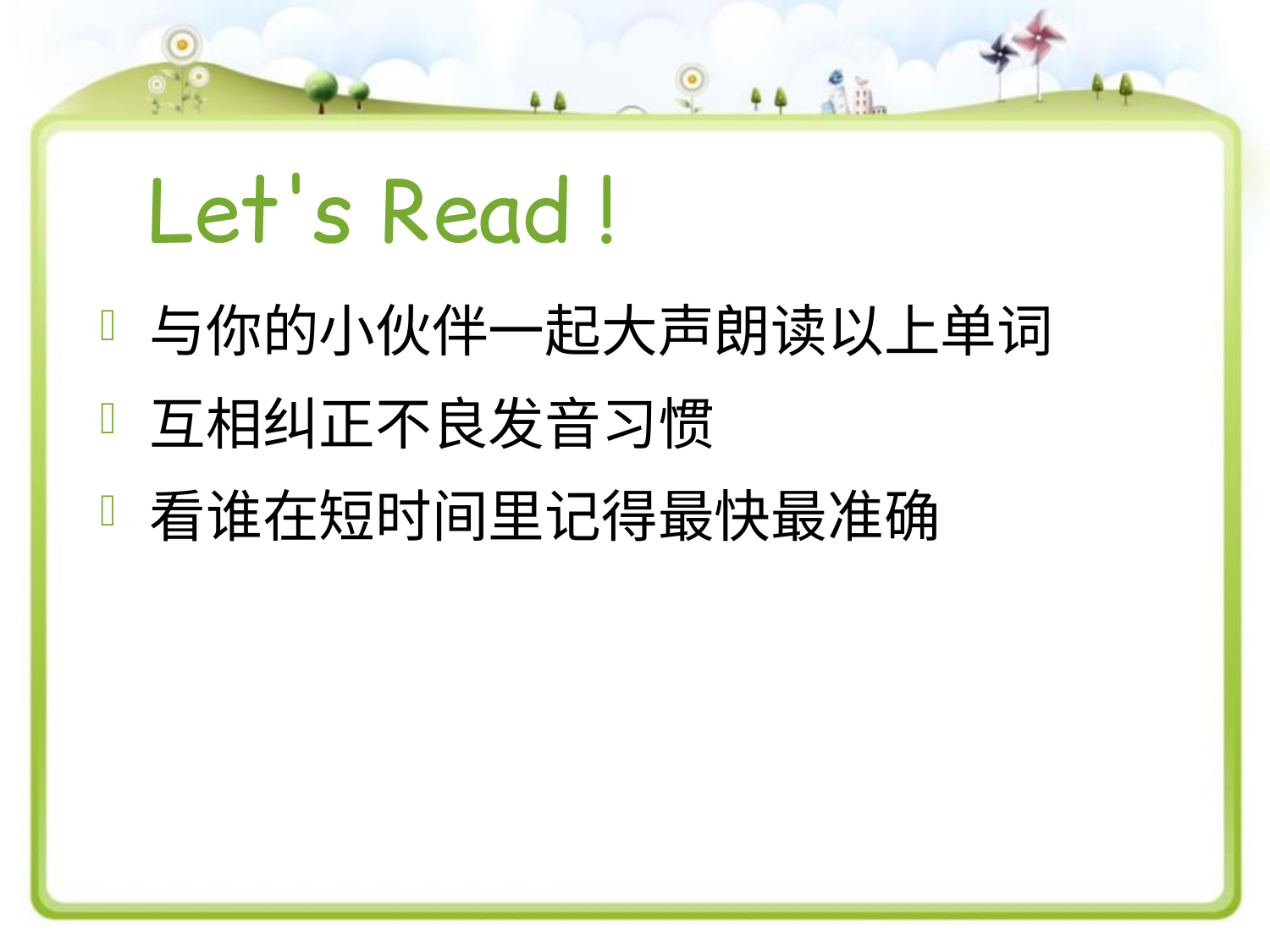

# Let's Read !
与你的小伙伴一起大声朗读以上单词
互相纠正不良发音习惯
看谁在短时间里记得最快最准确